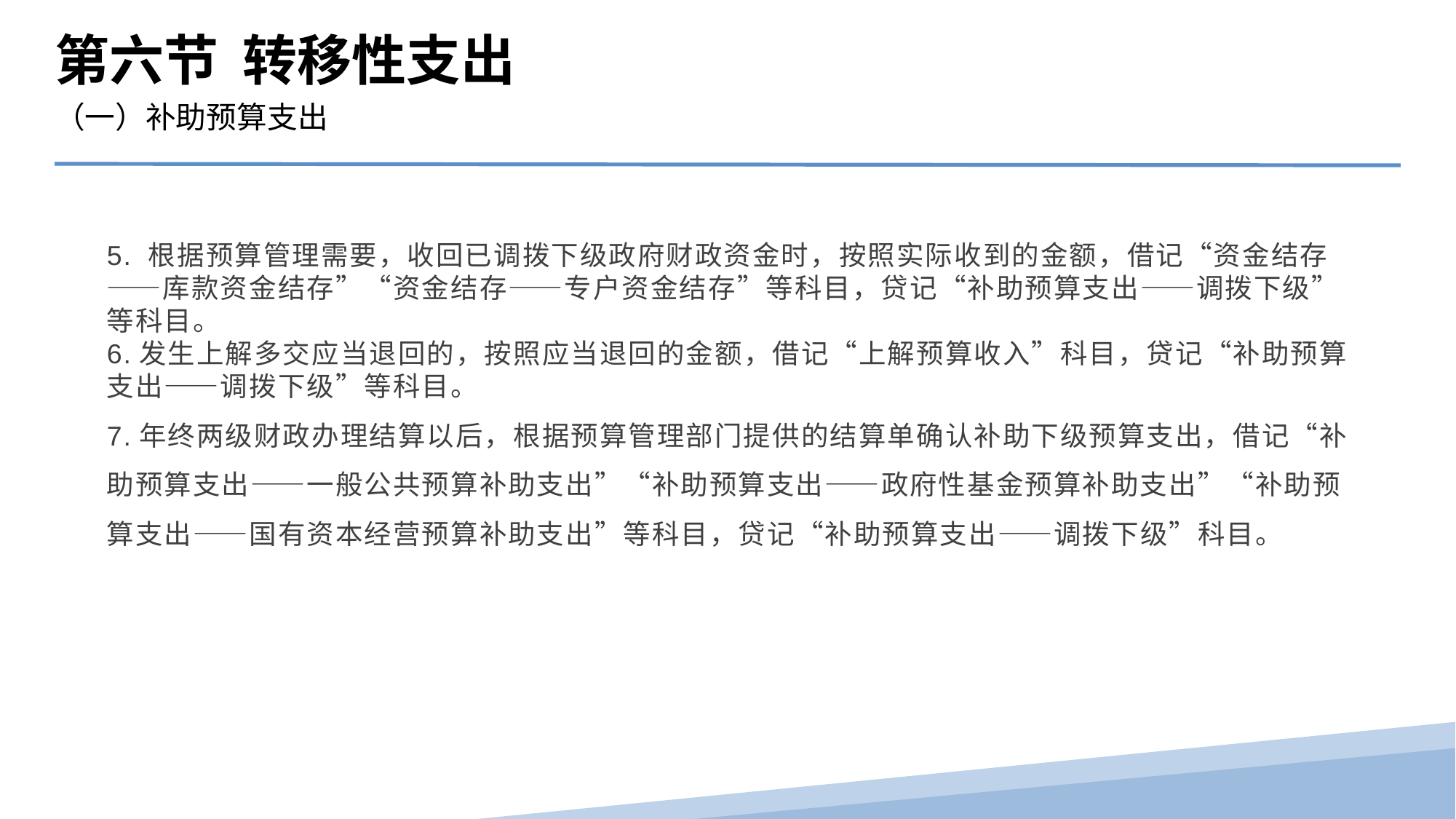

第六节  转移性支出
（一）补助预算支出
5. 根据预算管理需要，收回已调拨下级政府财政资金时，按照实际收到的金额，借记“资金结存——库款资金结存”“资金结存——专户资金结存”等科目，贷记“补助预算支出——调拨下级”等科目。
6.发生上解多交应当退回的，按照应当退回的金额，借记“上解预算收入”科目，贷记“补助预算支出——调拨下级”等科目。
7.年终两级财政办理结算以后，根据预算管理部门提供的结算单确认补助下级预算支出，借记“补助预算支出——一般公共预算补助支出”“补助预算支出——政府性基金预算补助支出”“补助预算支出——国有资本经营预算补助支出”等科目，贷记“补助预算支出——调拨下级”科目。